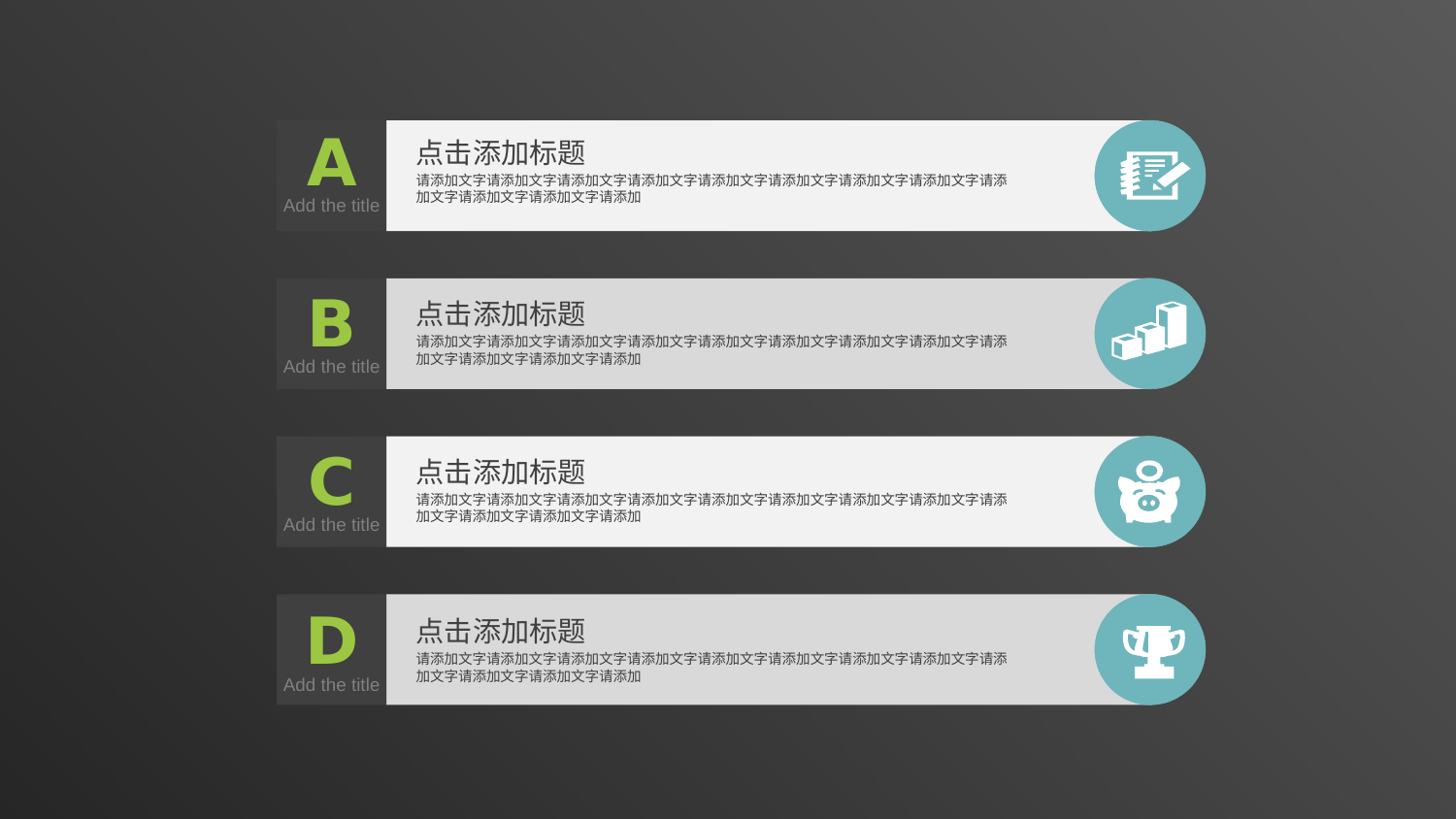

A

Add the title

点击添加标题
请添加文字请添加文字请添加文字请添加文字请添加文字请添加文字请添加文字请添加文字请添加文字请添加文字请添加文字请添加
B

Add the title

点击添加标题
请添加文字请添加文字请添加文字请添加文字请添加文字请添加文字请添加文字请添加文字请添加文字请添加文字请添加文字请添加
C

Add the title

点击添加标题
请添加文字请添加文字请添加文字请添加文字请添加文字请添加文字请添加文字请添加文字请添加文字请添加文字请添加文字请添加
D

Add the title

点击添加标题
请添加文字请添加文字请添加文字请添加文字请添加文字请添加文字请添加文字请添加文字请添加文字请添加文字请添加文字请添加